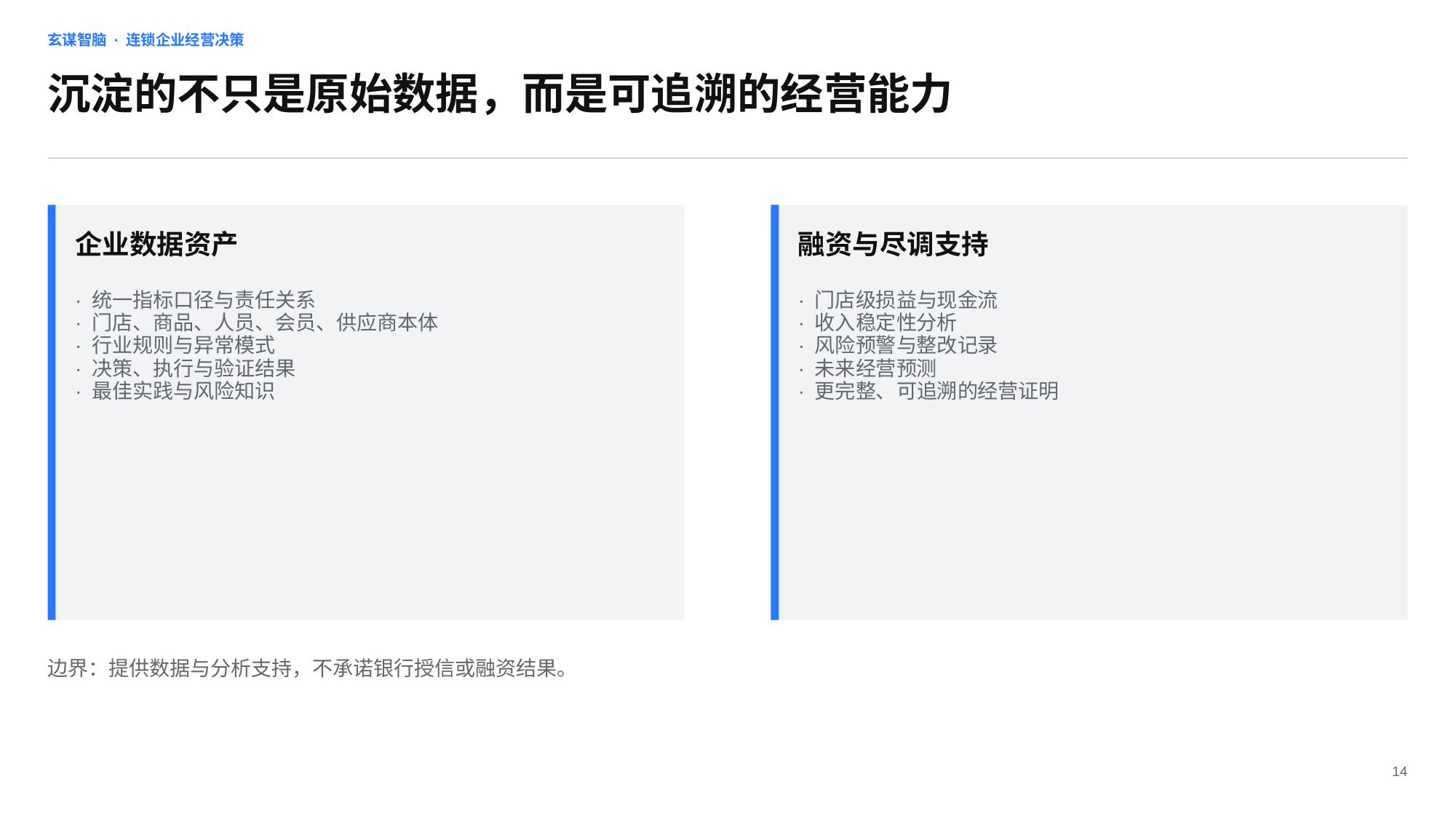

玄谋智脑 · 连锁企业经营决策
沉淀的不只是原始数据，而是可追溯的经营能力

企业数据资产
融资与尽调支持
· 统一指标口径与责任关系
· 门店、商品、人员、会员、供应商本体
· 行业规则与异常模式
· 决策、执行与验证结果
· 最佳实践与风险知识
· 门店级损益与现金流
· 收入稳定性分析
· 风险预警与整改记录
· 未来经营预测
· 更完整、可追溯的经营证明
边界：提供数据与分析支持，不承诺银行授信或融资结果。
14